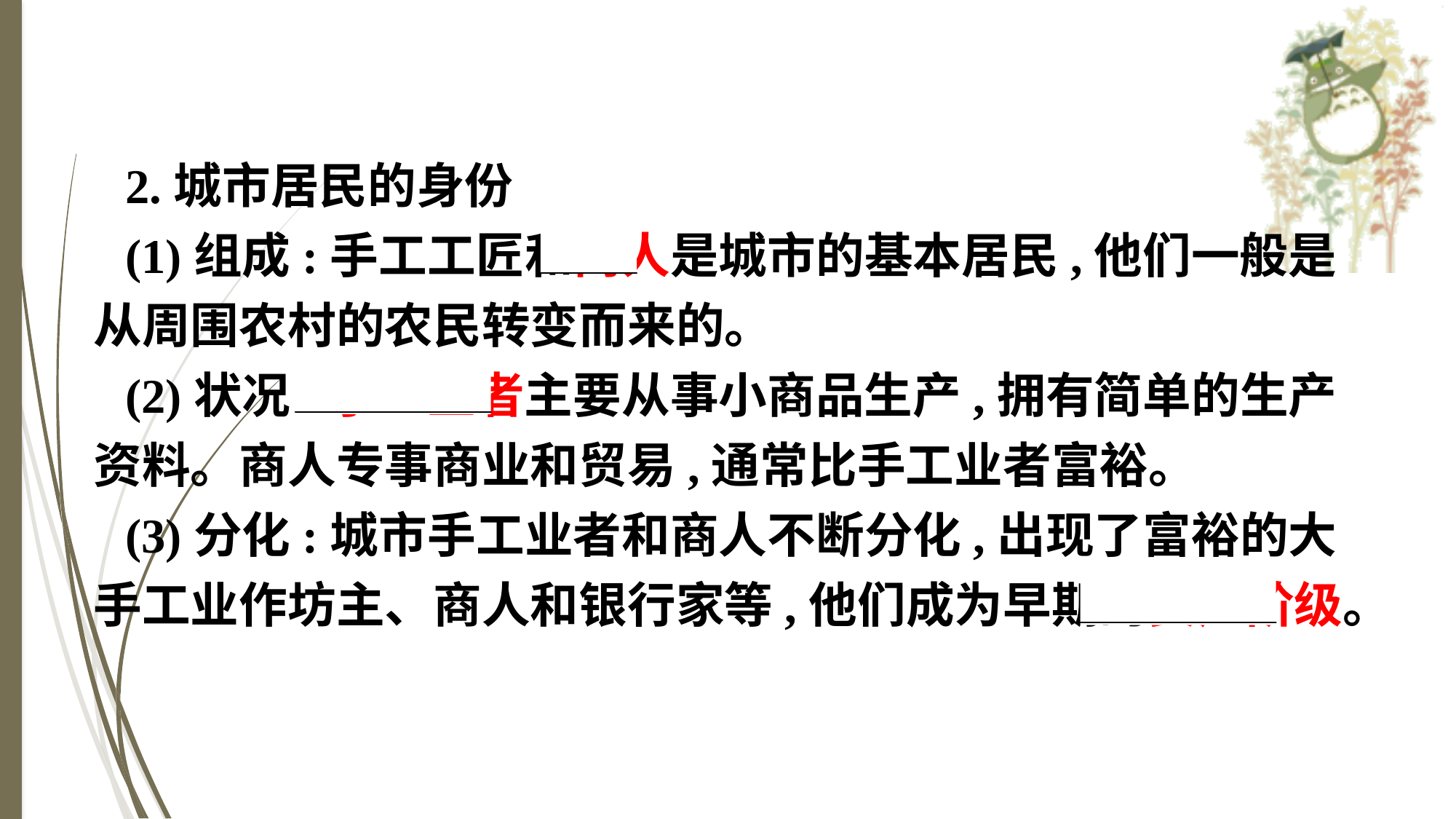

2.城市居民的身份
(1)组成:手工工匠和商人是城市的基本居民,他们一般是从周围农村的农民转变而来的。
(2)状况:手工业者主要从事小商品生产,拥有简单的生产资料。商人专事商业和贸易,通常比手工业者富裕。
(3)分化:城市手工业者和商人不断分化,出现了富裕的大手工业作坊主、商人和银行家等,他们成为早期的资产阶级。